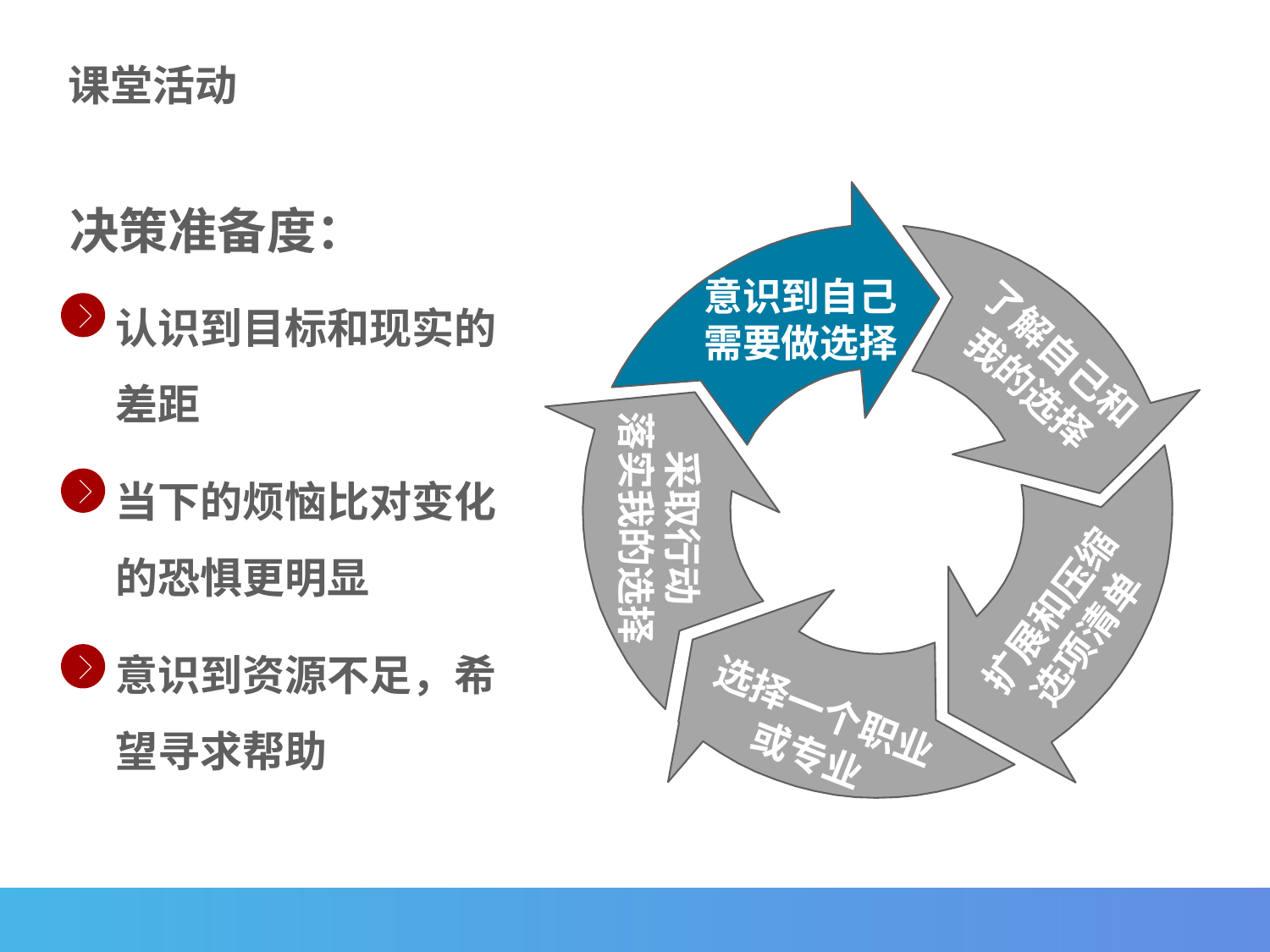

课堂活动
决策准备度：

意识到自己
需要做选择
了解自己和
我的选择
采取行动
落实我的选择
扩展和压缩
选项清单
选择一个职业
或专业
认识到目标和现实的差距
当下的烦恼比对变化的恐惧更明显
意识到资源不足，希望寻求帮助